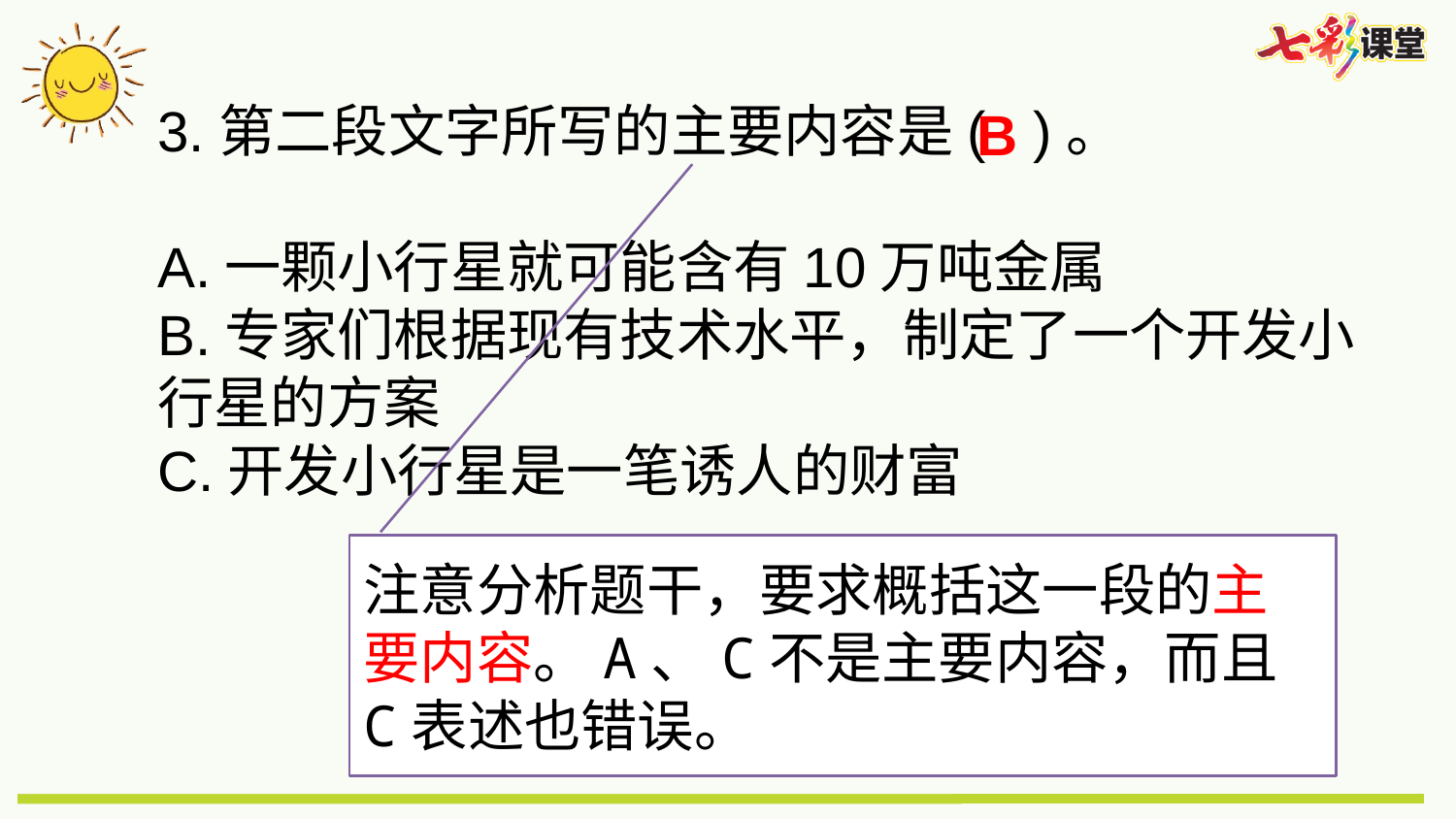

3.第二段文字所写的主要内容是(   )。

A.一颗小行星就可能含有10万吨金属
B.专家们根据现有技术水平，制定了一个开发小行星的方案
C.开发小行星是一笔诱人的财富
B
注意分析题干，要求概括这一段的主要内容。A、C不是主要内容，而且C表述也错误。